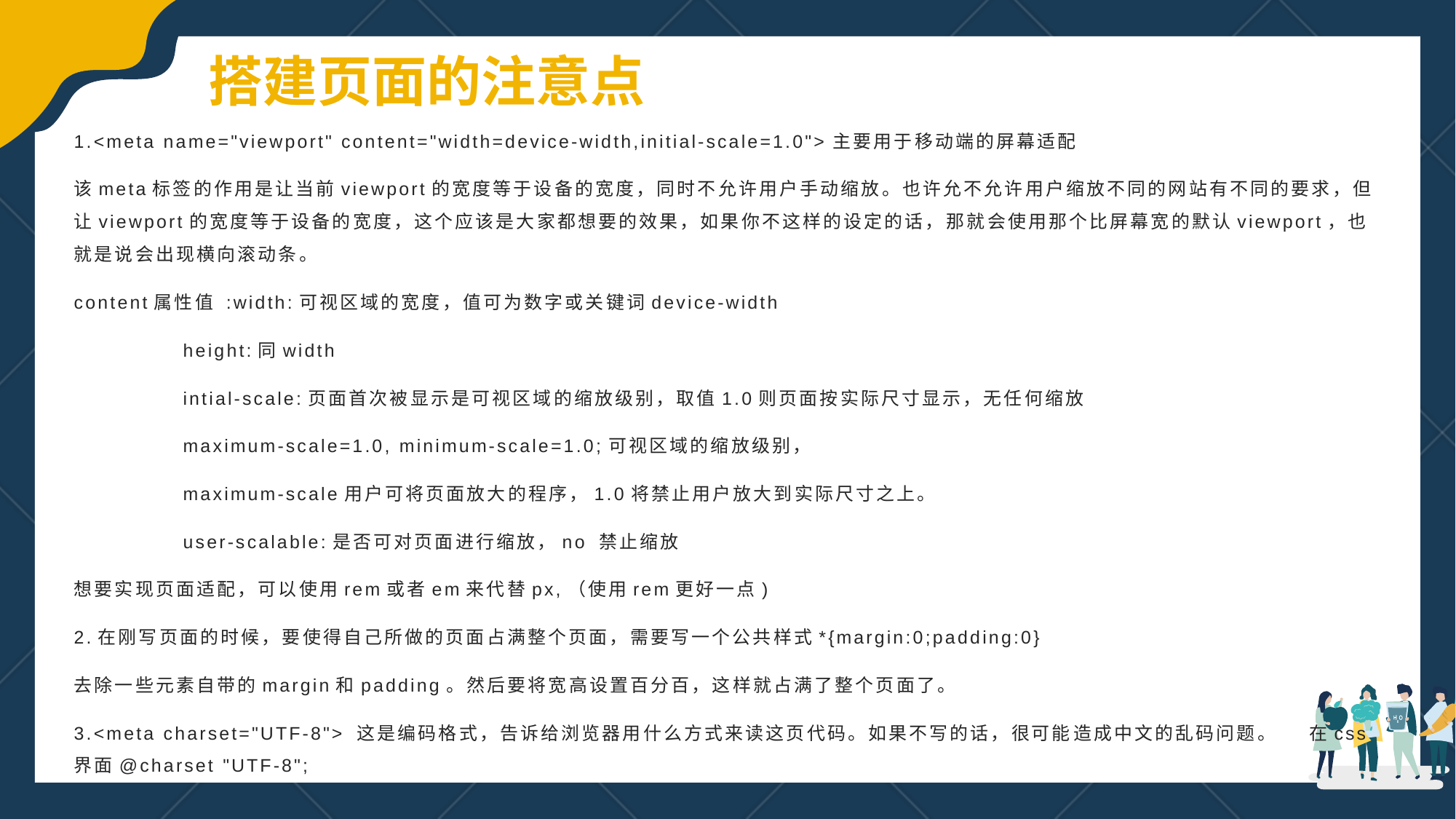

搭建页面的注意点
1.<meta name="viewport" content="width=device-width,initial-scale=1.0">主要用于移动端的屏幕适配
该meta标签的作用是让当前viewport的宽度等于设备的宽度，同时不允许用户手动缩放。也许允不允许用户缩放不同的网站有不同的要求，但让viewport的宽度等于设备的宽度，这个应该是大家都想要的效果，如果你不这样的设定的话，那就会使用那个比屏幕宽的默认viewport，也就是说会出现横向滚动条。
content属性值 :width:可视区域的宽度，值可为数字或关键词device-width
	height:同width
	intial-scale:页面首次被显示是可视区域的缩放级别，取值1.0则页面按实际尺寸显示，无任何缩放
	maximum-scale=1.0, minimum-scale=1.0;可视区域的缩放级别，
	maximum-scale用户可将页面放大的程序，1.0将禁止用户放大到实际尺寸之上。
	user-scalable:是否可对页面进行缩放，no 禁止缩放
想要实现页面适配，可以使用rem或者em来代替px,（使用rem更好一点)
2.在刚写页面的时候，要使得自己所做的页面占满整个页面，需要写一个公共样式*{margin:0;padding:0}
去除一些元素自带的margin和padding。然后要将宽高设置百分百，这样就占满了整个页面了。
3.<meta charset="UTF-8"> 这是编码格式，告诉给浏览器用什么方式来读这页代码。如果不写的话，很可能造成中文的乱码问题。     在css界面@charset "UTF-8";